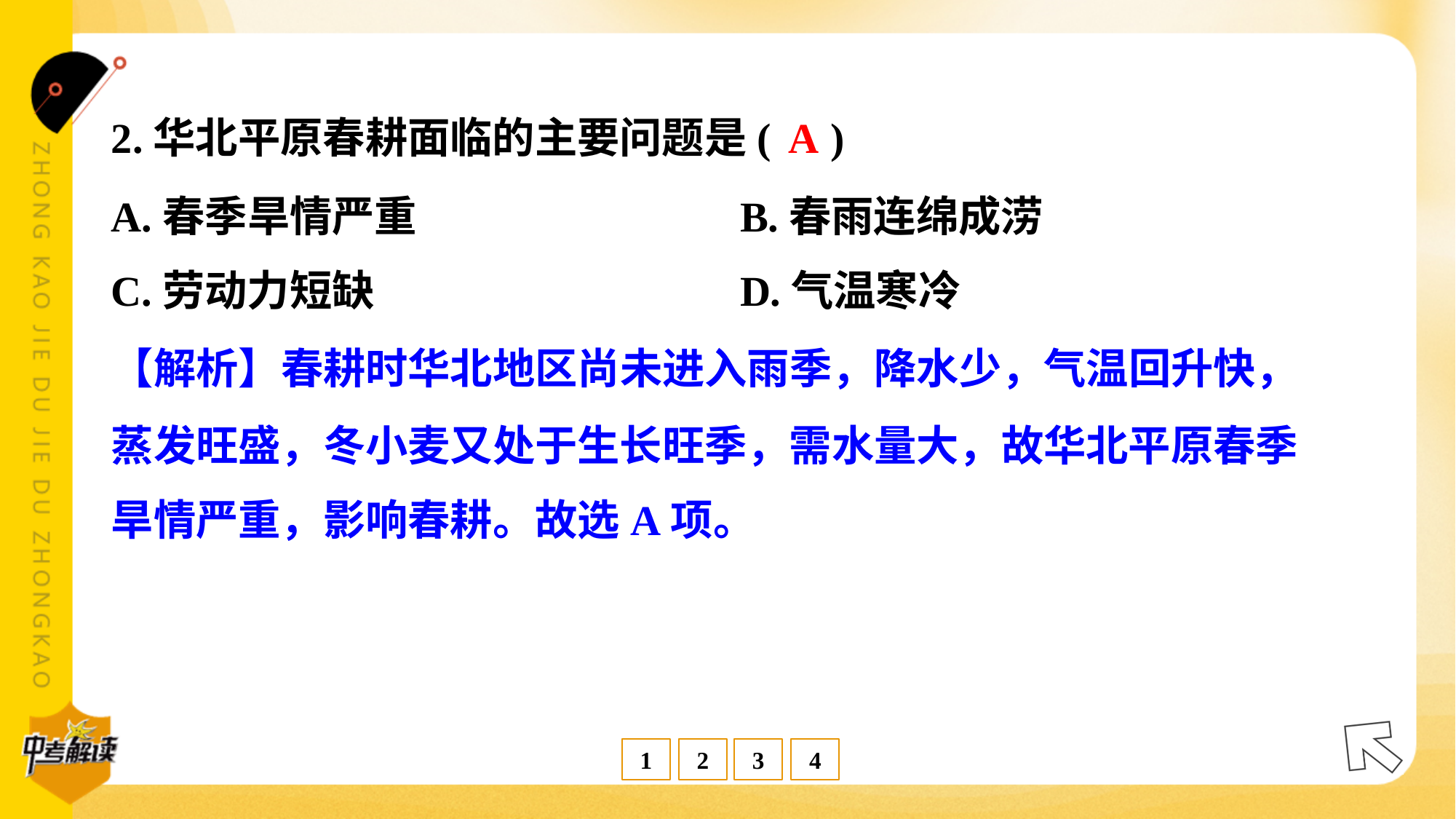

A
2.华北平原春耕面临的主要问题是(     )
A.春季旱情严重	B.春雨连绵成涝
C.劳动力短缺	D.气温寒冷
【解析】春耕时华北地区尚未进入雨季，降水少，气温回升快，
蒸发旺盛，冬小麦又处于生长旺季，需水量大，故华北平原春季
旱情严重，影响春耕。故选A项。